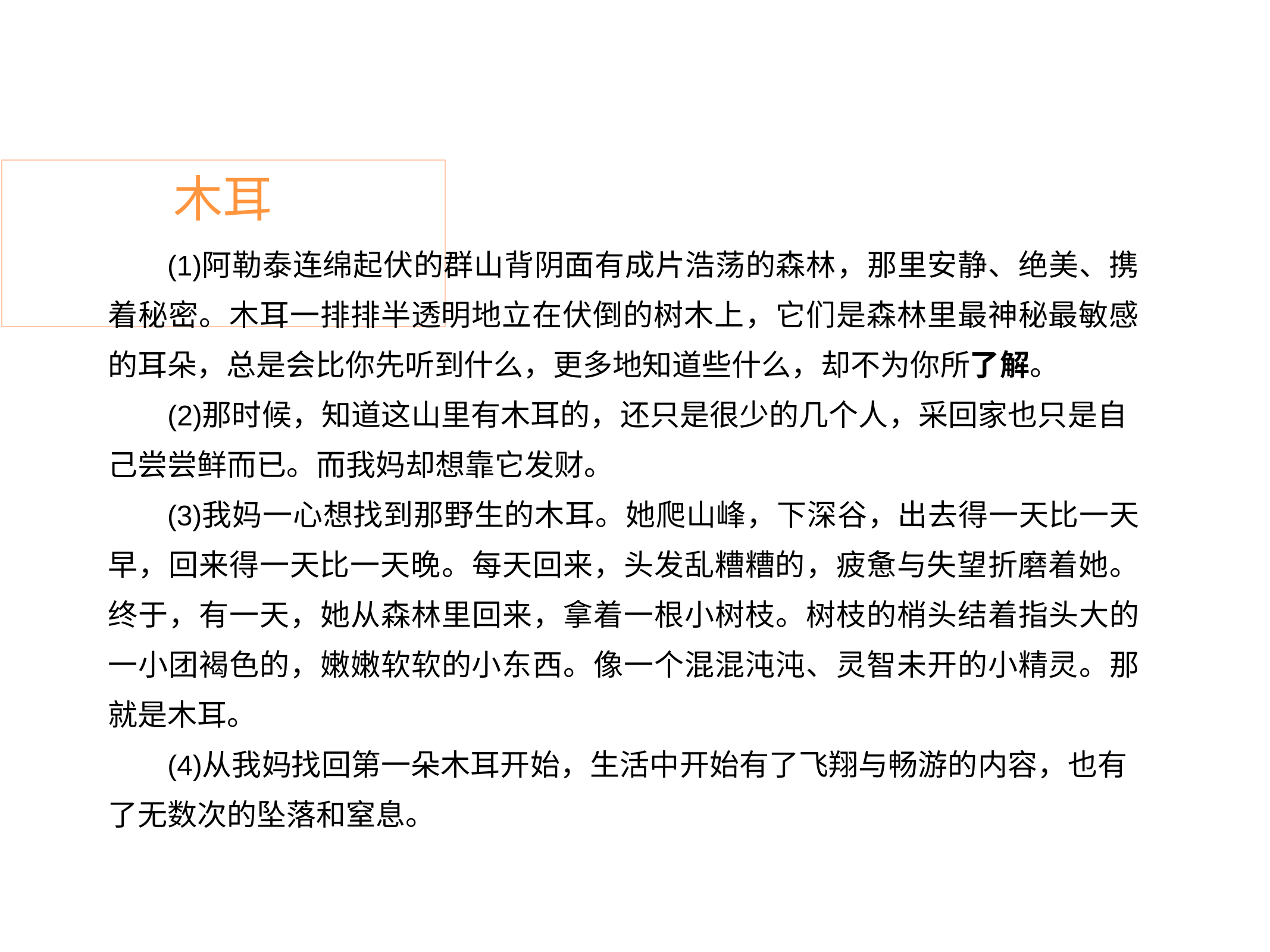

# 木耳
阿勒泰连绵起伏的群山背阴面有成片浩荡的森林，那里安静、绝美、携 着秘密。木耳一排排半透明地立在伏倒的树木上，它们是森林里最神秘最敏感 的耳朵，总是会比你先听到什么，更多地知道些什么，却不为你所了解。
那时候，知道这山里有木耳的，还只是很少的几个人，采回家也只是自 己尝尝鲜而已。而我妈却想靠它发财。
我妈一心想找到那野生的木耳。她爬山峰，下深谷，出去得一天比一天 早，回来得一天比一天晚。每天回来，头发乱糟糟的，疲惫与失望折磨着她。 终于，有一天，她从森林里回来，拿着一根小树枝。树枝的梢头结着指头大的 一小团褐色的，嫩嫩软软的小东西。像一个混混沌沌、灵智未开的小精灵。那 就是木耳。
从我妈找回第一朵木耳开始，生活中开始有了飞翔与畅游的内容，也有 了无数次的坠落和窒息。